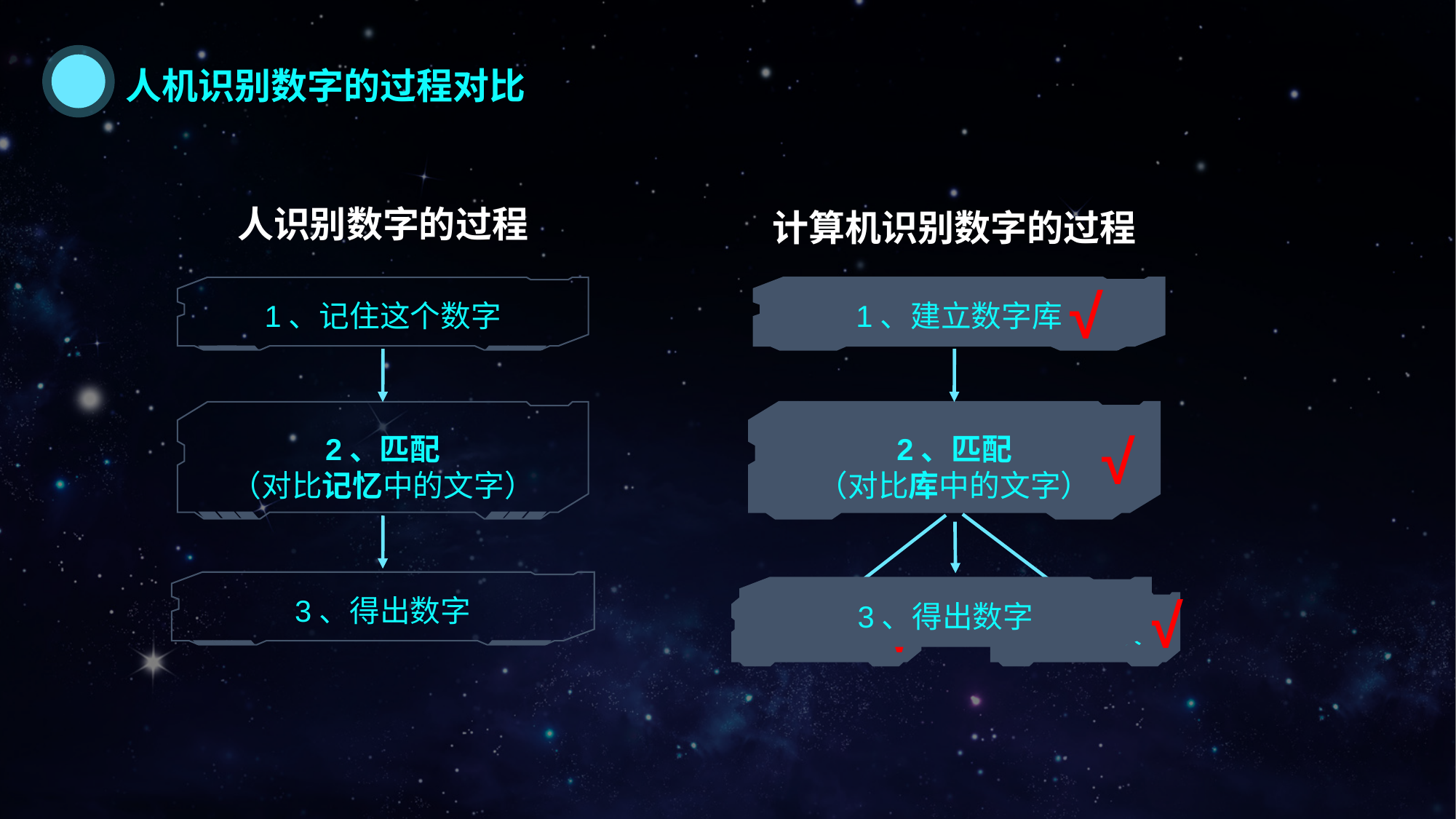

人机识别数字的过程对比
人识别数字的过程
计算机识别数字的过程
√

1、记住这个数字

1、建立数字库

2、匹配
（对比记忆中的文字）

2、匹配
（对比库中的文字）
√

3、得出数字

3、得出数字
√
√

a、编码

b、比较